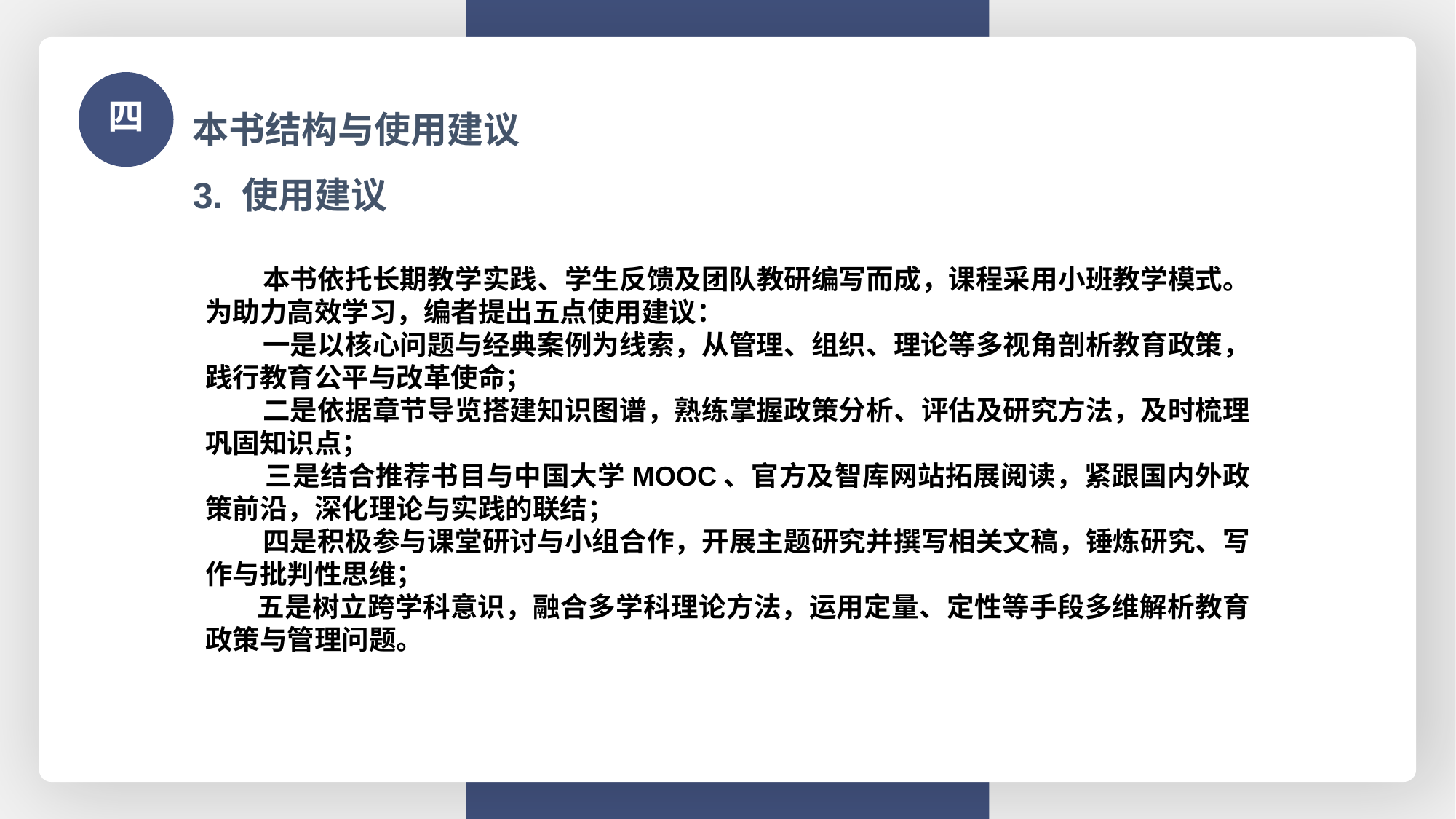

本书结构与使用建议
四
3. 使用建议
        本书依托长期教学实践、学生反馈及团队教研编写而成，课程采用小班教学模式。为助力高效学习，编者提出五点使用建议：
        一是以核心问题与经典案例为线索，从管理、组织、理论等多视角剖析教育政策，践行教育公平与改革使命；
        二是依据章节导览搭建知识图谱，熟练掌握政策分析、评估及研究方法，及时梳理巩固知识点；
        三是结合推荐书目与中国大学MOOC、官方及智库网站拓展阅读，紧跟国内外政策前沿，深化理论与实践的联结；
        四是积极参与课堂研讨与小组合作，开展主题研究并撰写相关文稿，锤炼研究、写作与批判性思维；
       五是树立跨学科意识，融合多学科理论方法，运用定量、定性等手段多维解析教育政策与管理问题。